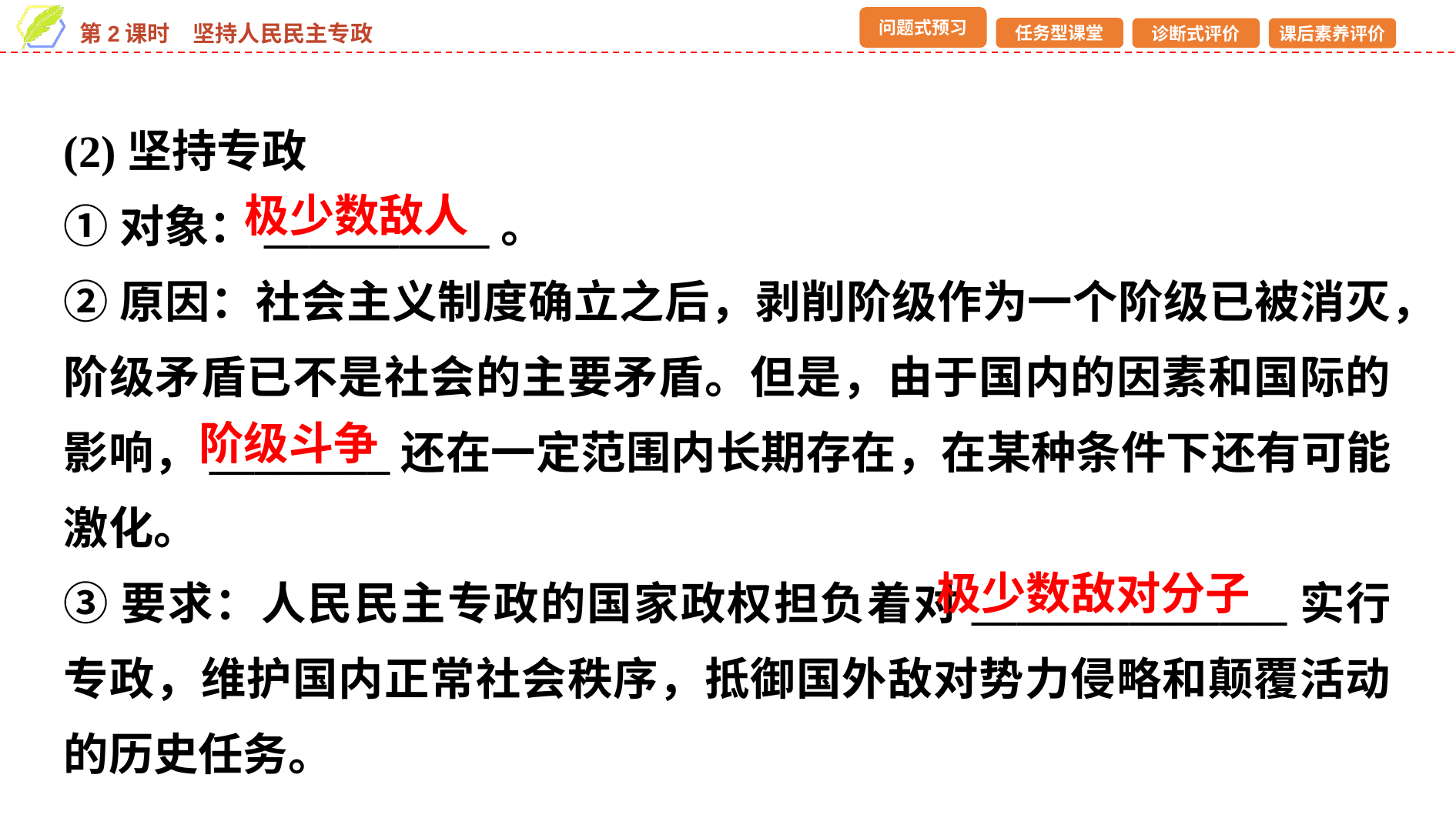

(2)坚持专政
①对象：__________。
②原因：社会主义制度确立之后，剥削阶级作为一个阶级已被消灭，阶级矛盾已不是社会的主要矛盾。但是，由于国内的因素和国际的影响，________还在一定范围内长期存在，在某种条件下还有可能激化。
③要求：人民民主专政的国家政权担负着对______________实行专政，维护国内正常社会秩序，抵御国外敌对势力侵略和颠覆活动的历史任务。
极少数敌人
阶级斗争
极少数敌对分子